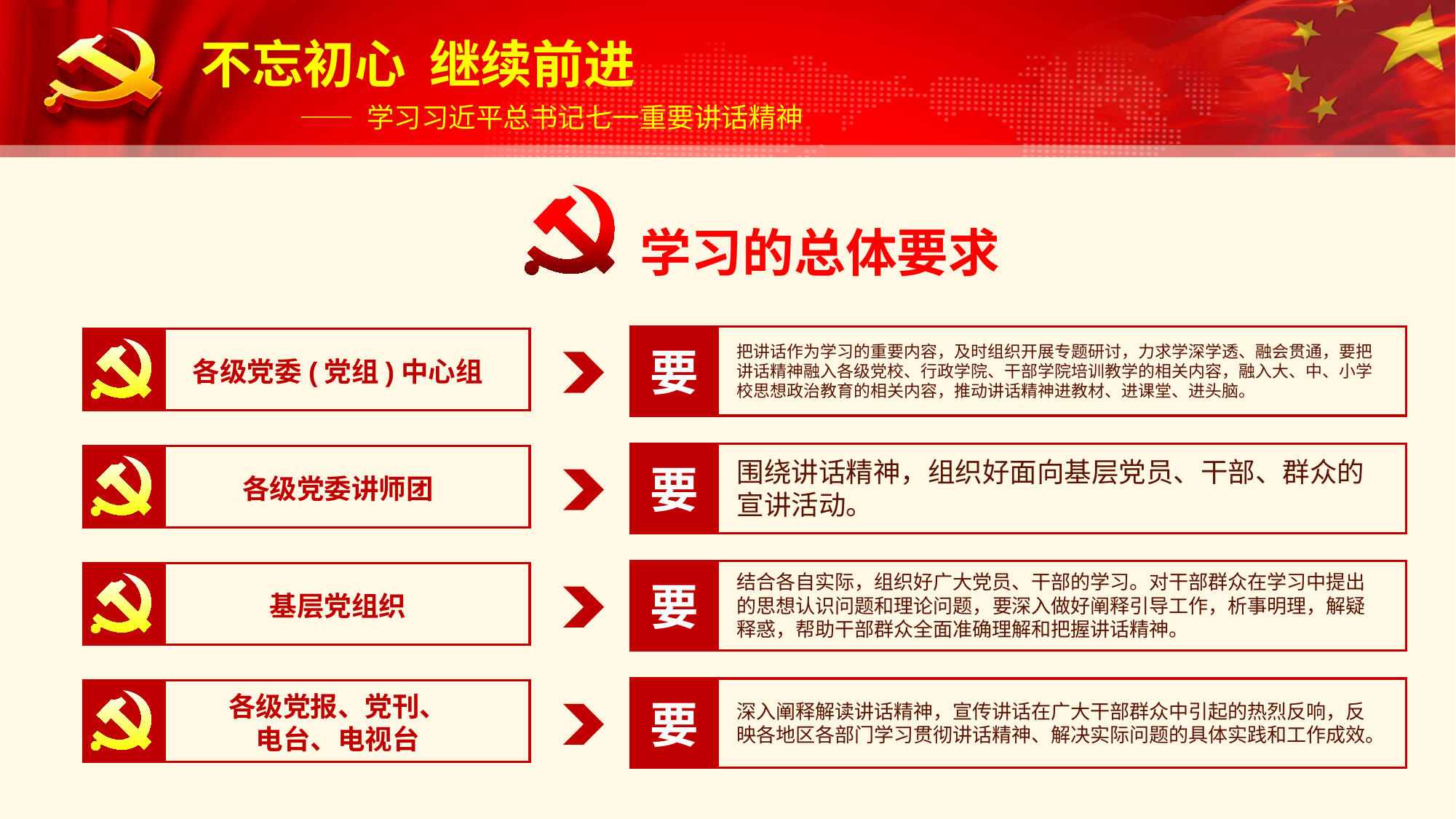

学习的总体要求

要

把讲话作为学习的重要内容，及时组织开展专题研讨，力求学深学透、融会贯通，要把讲话精神融入各级党校、行政学院、干部学院培训教学的相关内容，融入大、中、小学校思想政治教育的相关内容，推动讲话精神进教材、进课堂、进头脑。

各级党委(党组)中心组

要

围绕讲话精神，组织好面向基层党员、干部、群众的宣讲活动。

各级党委讲师团

要

结合各自实际，组织好广大党员、干部的学习。对干部群众在学习中提出的思想认识问题和理论问题，要深入做好阐释引导工作，析事明理，解疑释惑，帮助干部群众全面准确理解和把握讲话精神。

基层党组织

要

深入阐释解读讲话精神，宣传讲话在广大干部群众中引起的热烈反响，反映各地区各部门学习贯彻讲话精神、解决实际问题的具体实践和工作成效。

各级党报、党刊、
电台、电视台